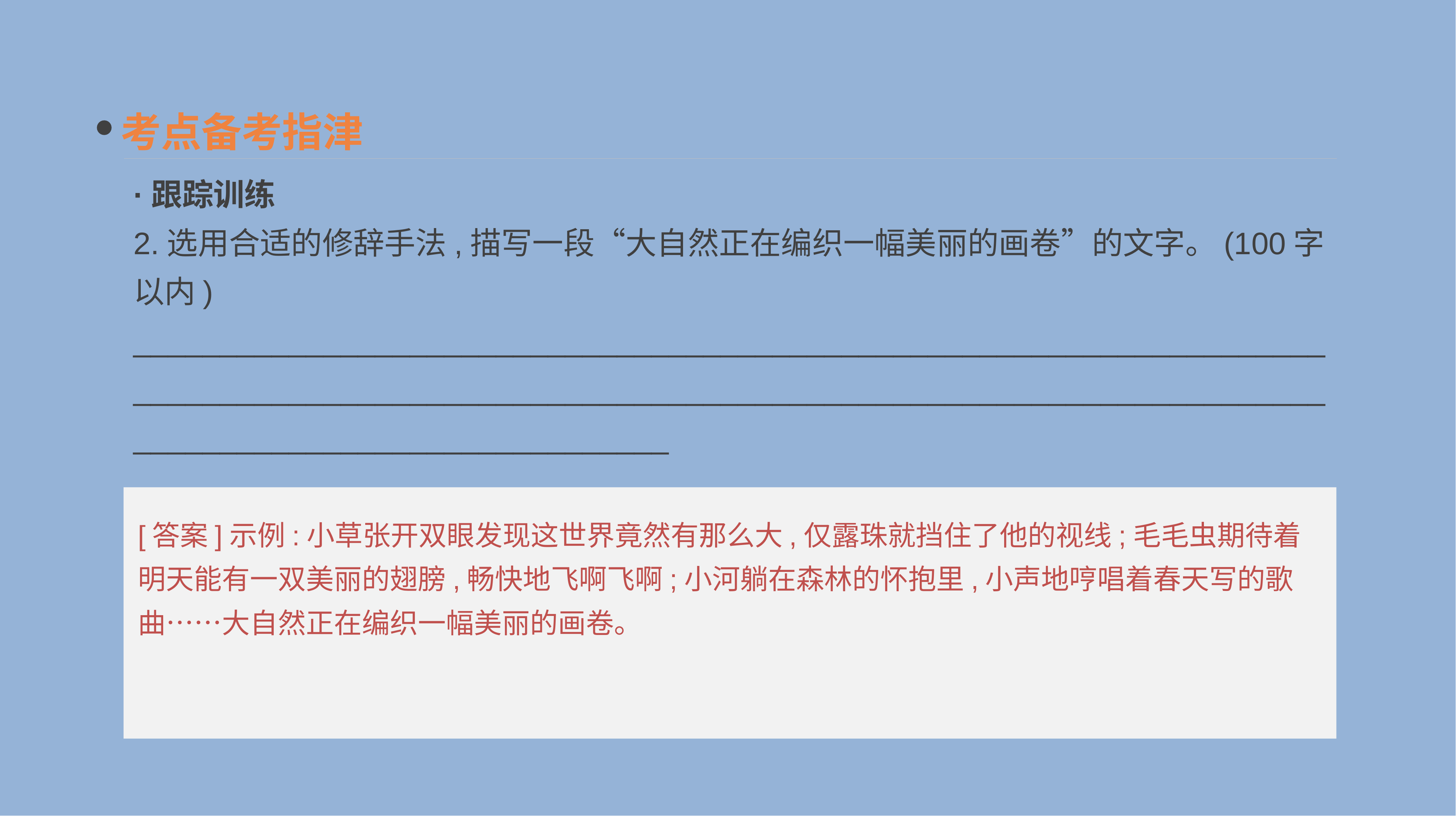

考点备考指津

·跟踪训练
2.选用合适的修辞手法,描写一段“大自然正在编织一幅美丽的画卷”的文字。(100字以内)
_________________________________________________________________________________________________________________________________________________________________________
______________________________________________________________________________________

[答案]示例:小草张开双眼发现这世界竟然有那么大,仅露珠就挡住了他的视线;毛毛虫期待着明天能有一双美丽的翅膀,畅快地飞啊飞啊;小河躺在森林的怀抱里,小声地哼唱着春天写的歌曲……大自然正在编织一幅美丽的画卷。